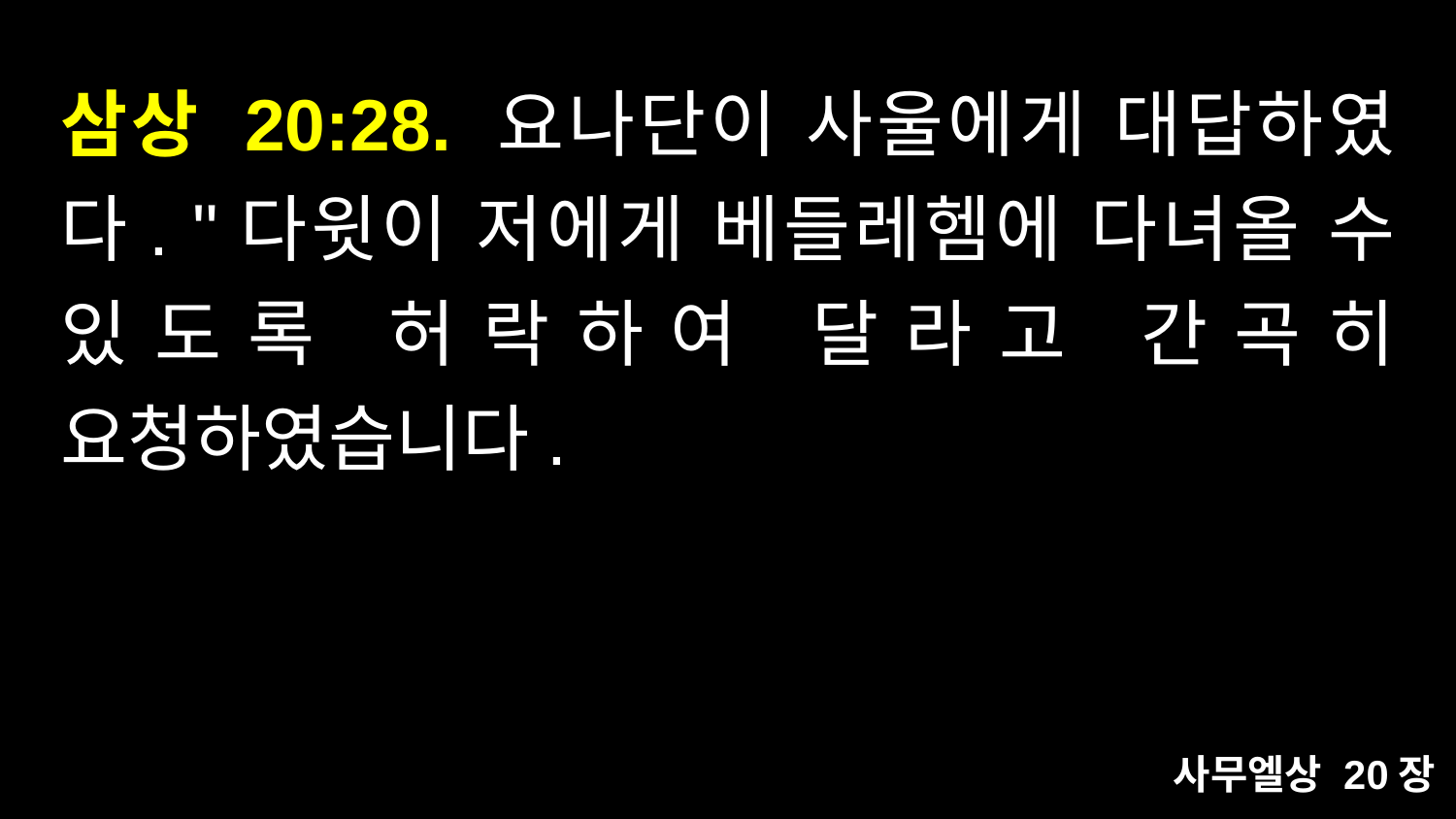

# 삼상 20:28. 요나단이 사울에게 대답하였다. "다윗이 저에게 베들레헴에 다녀올 수 있도록 허락하여 달라고 간곡히 요청하였습니다.
사무엘상 20장